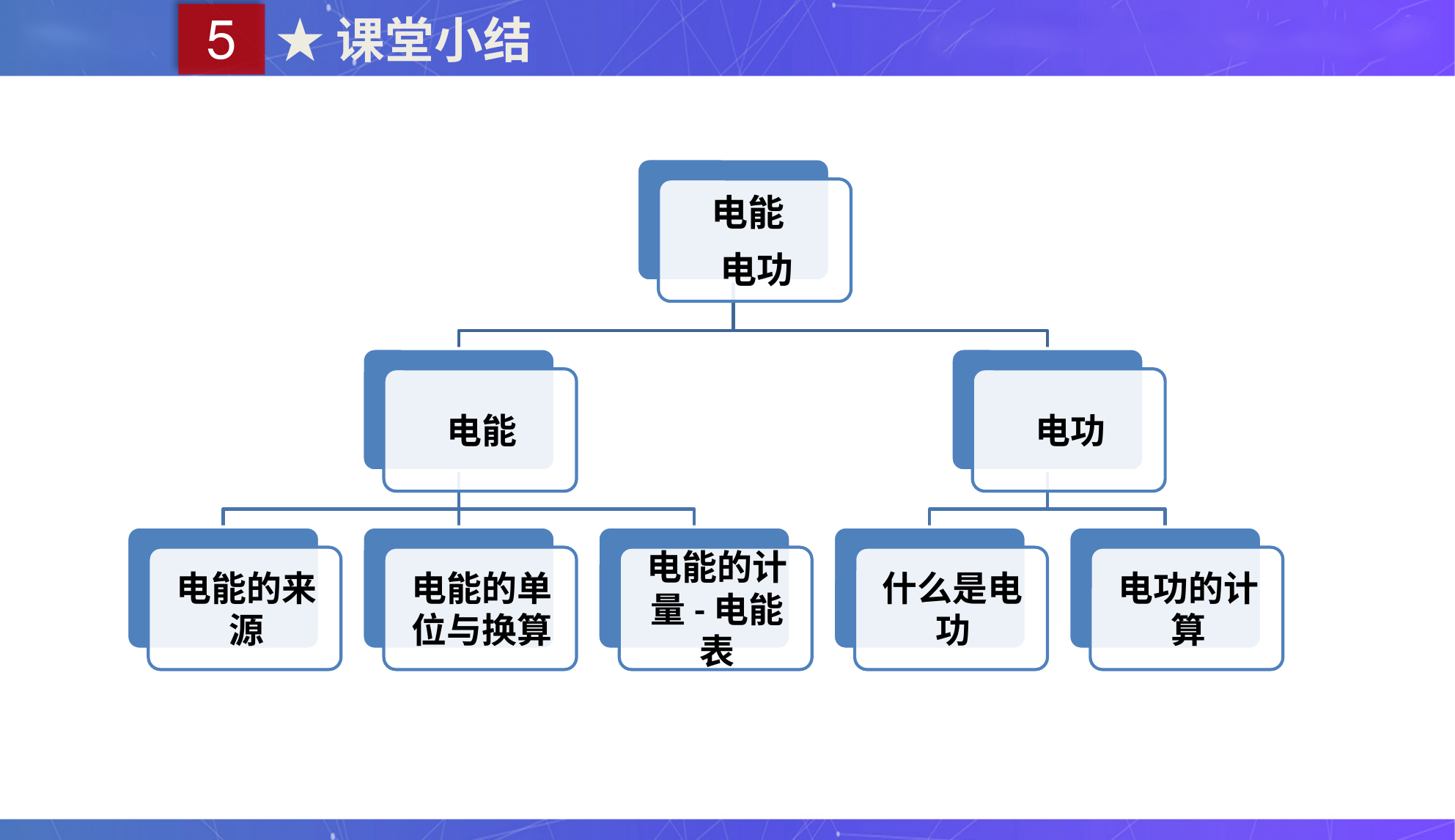

5
★课堂小结
电能
电功
电能
电能的来源
电能的单位与换算
电能的计量-电能表
电功
什么是电功
电功的计算